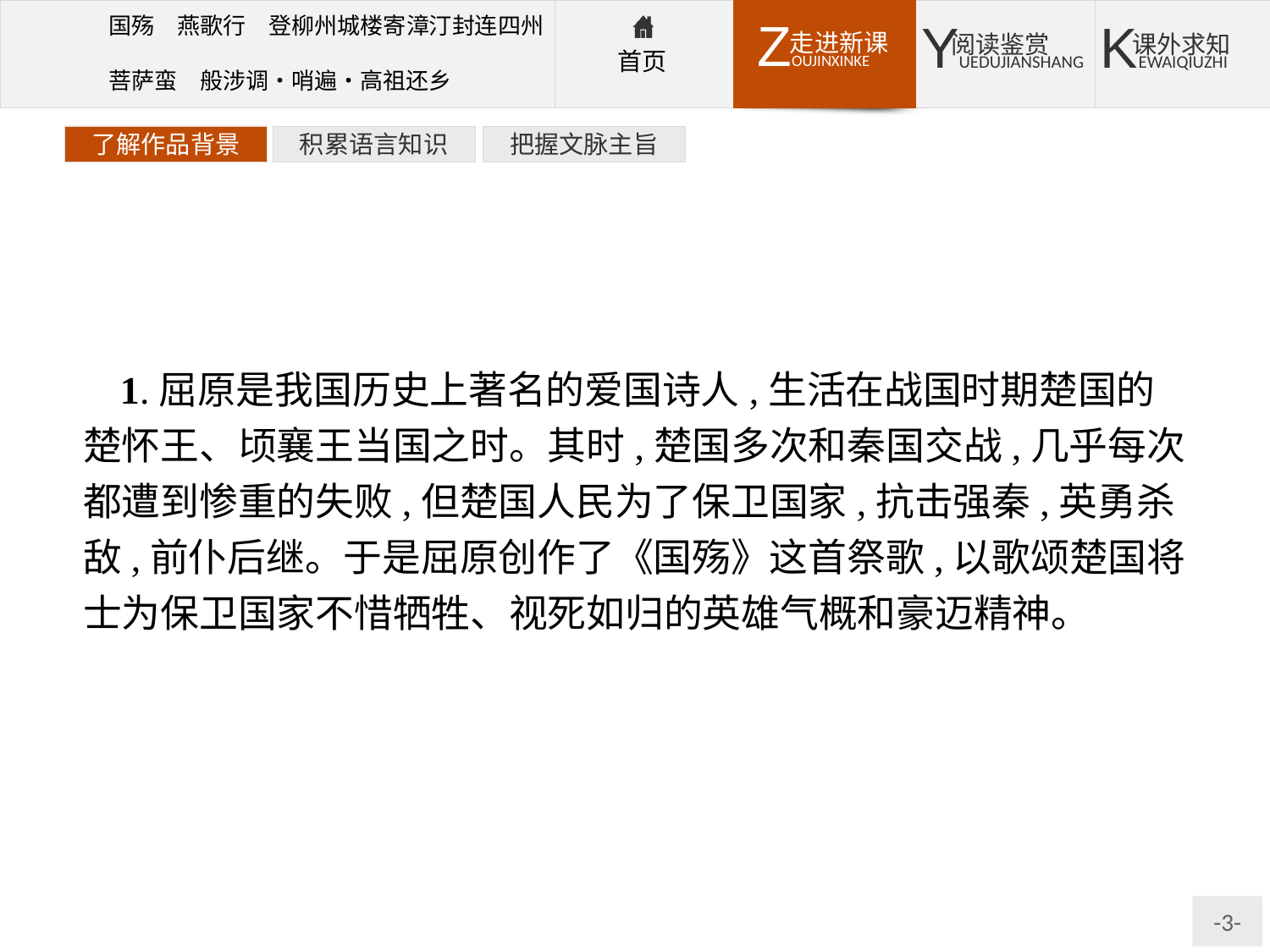

了解作品背景
积累语言知识
把握文脉主旨
1.屈原是我国历史上著名的爱国诗人,生活在战国时期楚国的楚怀王、顷襄王当国之时。其时,楚国多次和秦国交战,几乎每次都遭到惨重的失败,但楚国人民为了保卫国家,抗击强秦,英勇杀敌,前仆后继。于是屈原创作了《国殇》这首祭歌,以歌颂楚国将士为保卫国家不惜牺牲、视死如归的英雄气概和豪迈精神。